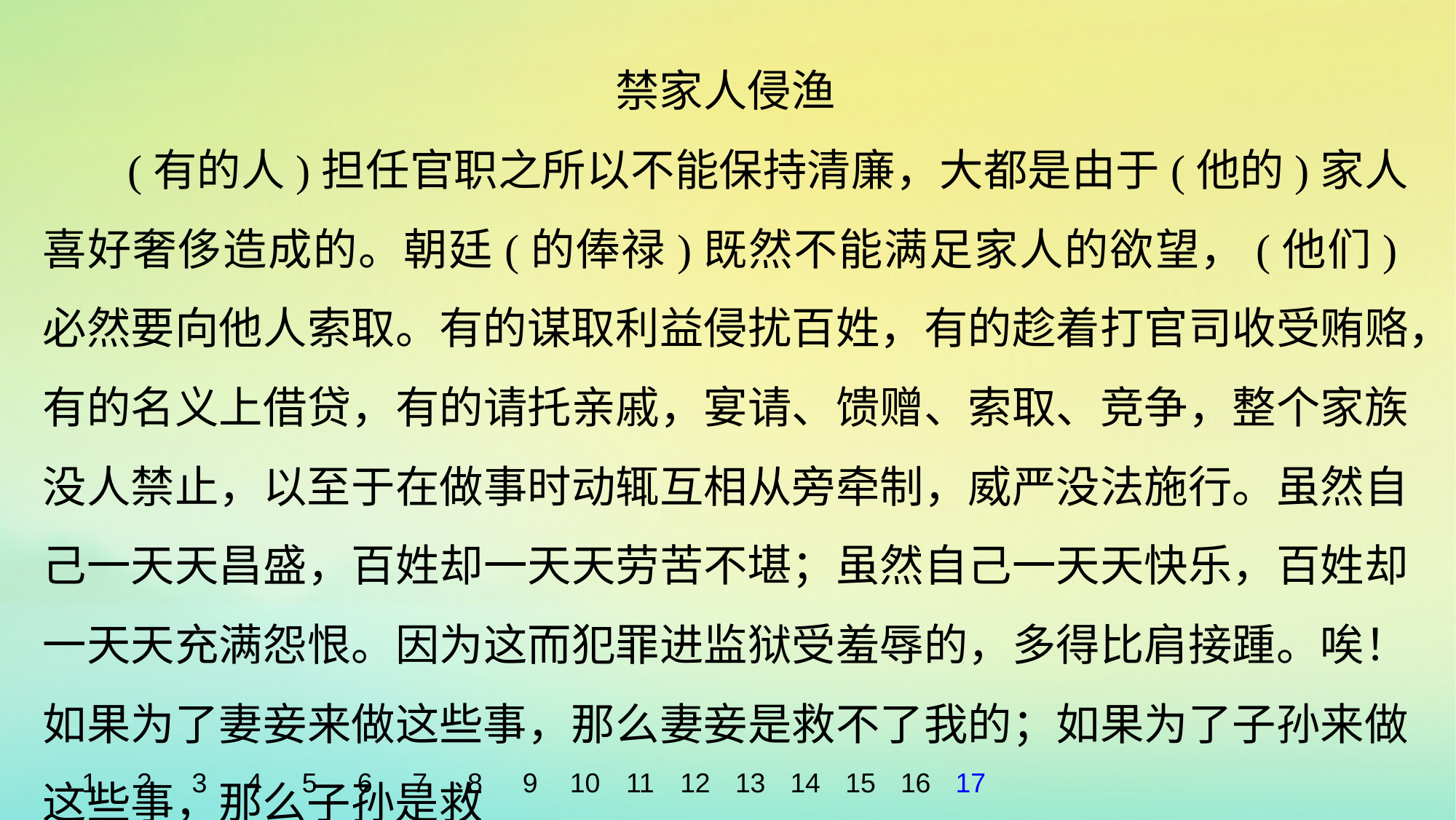

禁家人侵渔
(有的人)担任官职之所以不能保持清廉，大都是由于(他的)家人喜好奢侈造成的。朝廷(的俸禄)既然不能满足家人的欲望，(他们)必然要向他人索取。有的谋取利益侵扰百姓，有的趁着打官司收受贿赂，有的名义上借贷，有的请托亲戚，宴请、馈赠、索取、竞争，整个家族没人禁止，以至于在做事时动辄互相从旁牵制，威严没法施行。虽然自己一天天昌盛，百姓却一天天劳苦不堪；虽然自己一天天快乐，百姓却一天天充满怨恨。因为这而犯罪进监狱受羞辱的，多得比肩接踵。唉！如果为了妻妾来做这些事，那么妻妾是救不了我的；如果为了子孙来做这些事，那么子孙是救
1
2
3
4
5
6
7
8
9
10
11
12
13
14
15
16
17